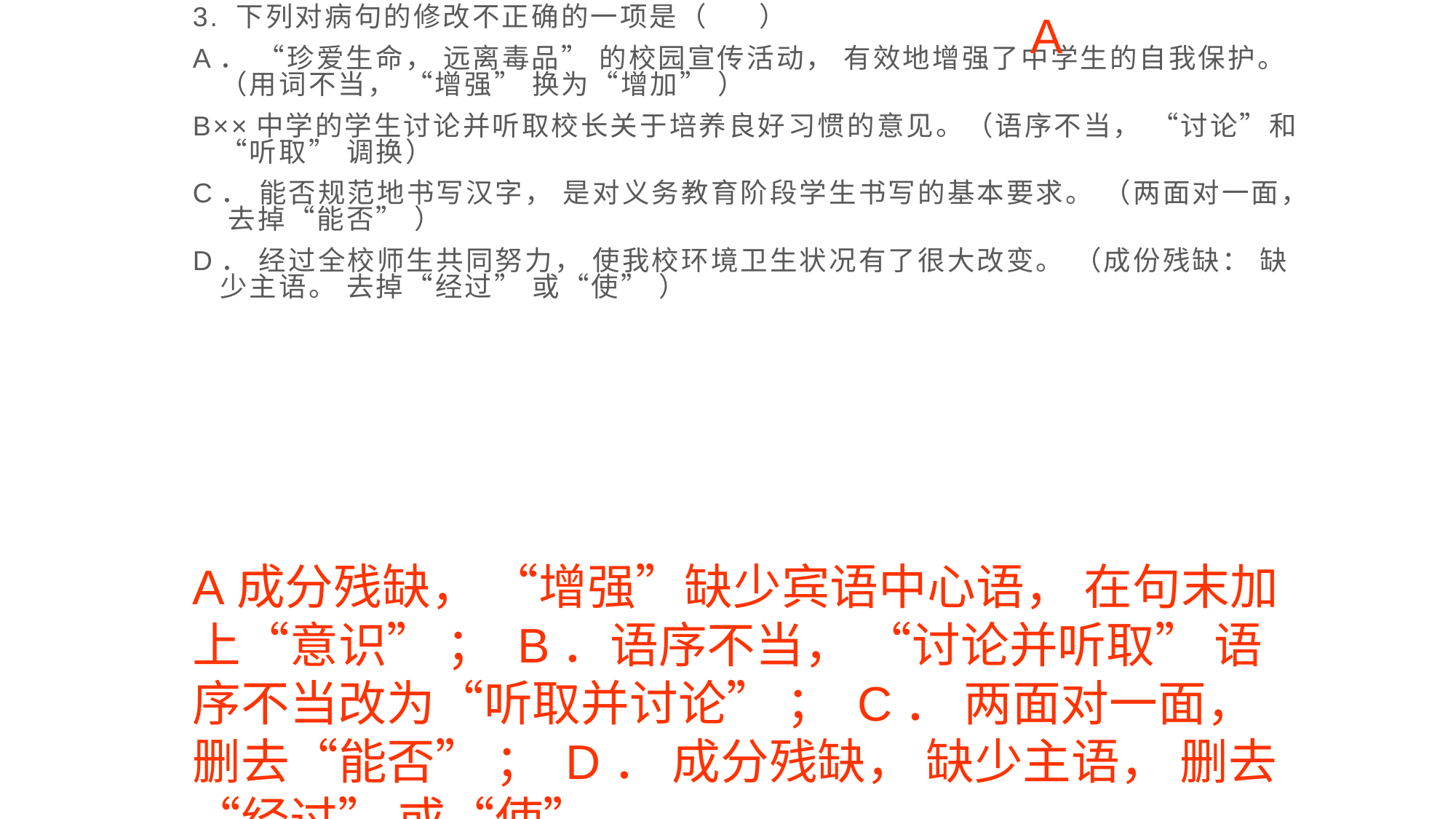

3. 下列对病句的修改不正确的一项是（      ）
A． “珍爱生命， 远离毒品” 的校园宣传活动， 有效地增强了中学生的自我保护。 （用词不当， “增强” 换为“增加” ）
B××中学的学生讨论并听取校长关于培养良好习惯的意见。（语序不当， “讨论”和“听取” 调换）
C． 能否规范地书写汉字， 是对义务教育阶段学生书写的基本要求。 （两面对一面， 去掉“能否” ）
D． 经过全校师生共同努力， 使我校环境卫生状况有了很大改变。 （成份残缺： 缺少主语。 去掉“经过” 或“使” ）
A
A成分残缺， “增强”缺少宾语中心语， 在句末加上“意识” ； B．语序不当， “讨论并听取” 语序不当改为“听取并讨论” ； C． 两面对一面， 删去“能否” ； D． 成分残缺， 缺少主语， 删去“经过” 或“使” 。